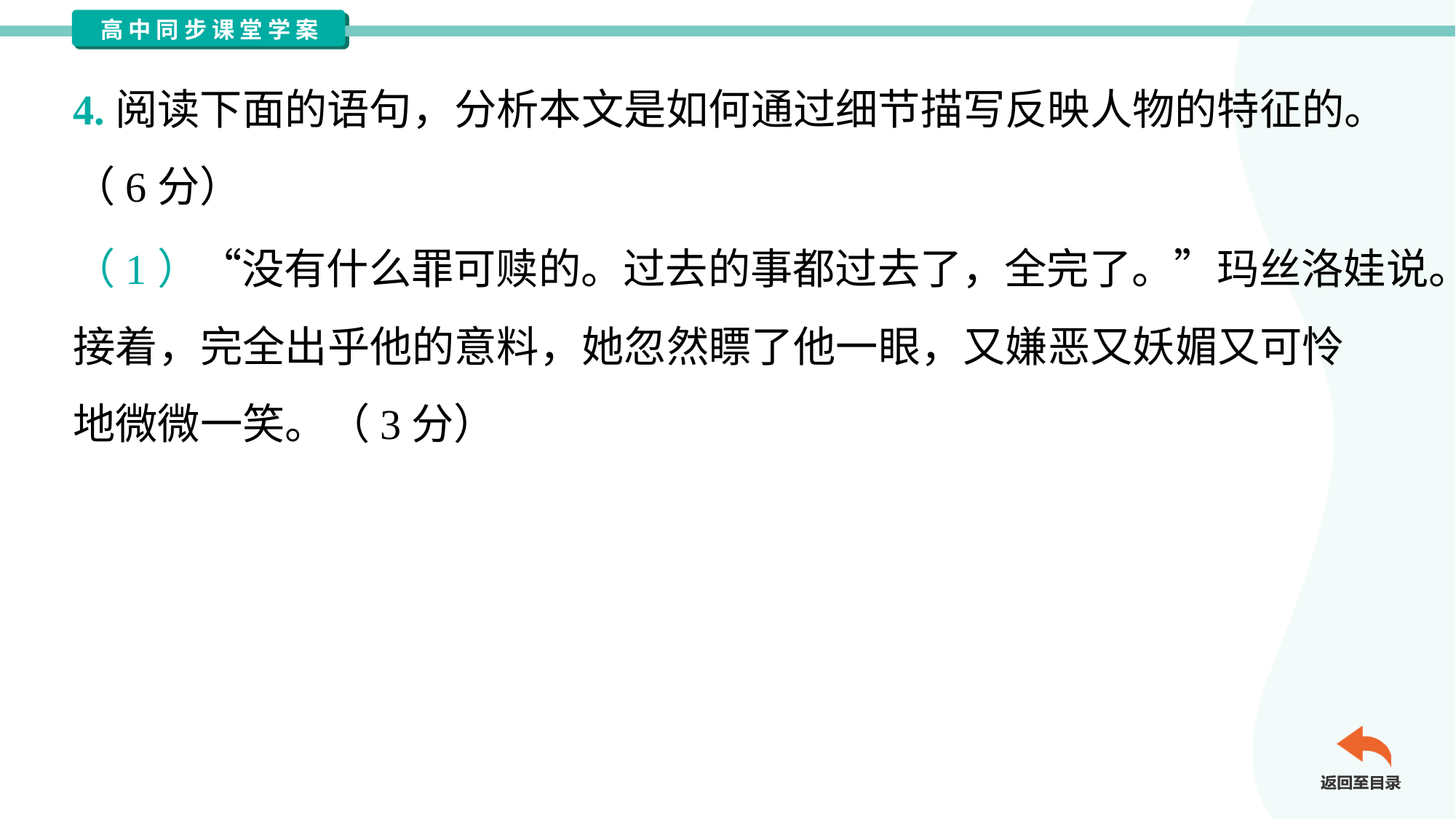

4.阅读下面的语句，分析本文是如何通过细节描写反映人物的特征的。
（6分）
（1）“没有什么罪可赎的。过去的事都过去了，全完了。”玛丝洛娃说。
接着，完全出乎他的意料，她忽然瞟了他一眼，又嫌恶又妖媚又可怜
地微微一笑。（3分）